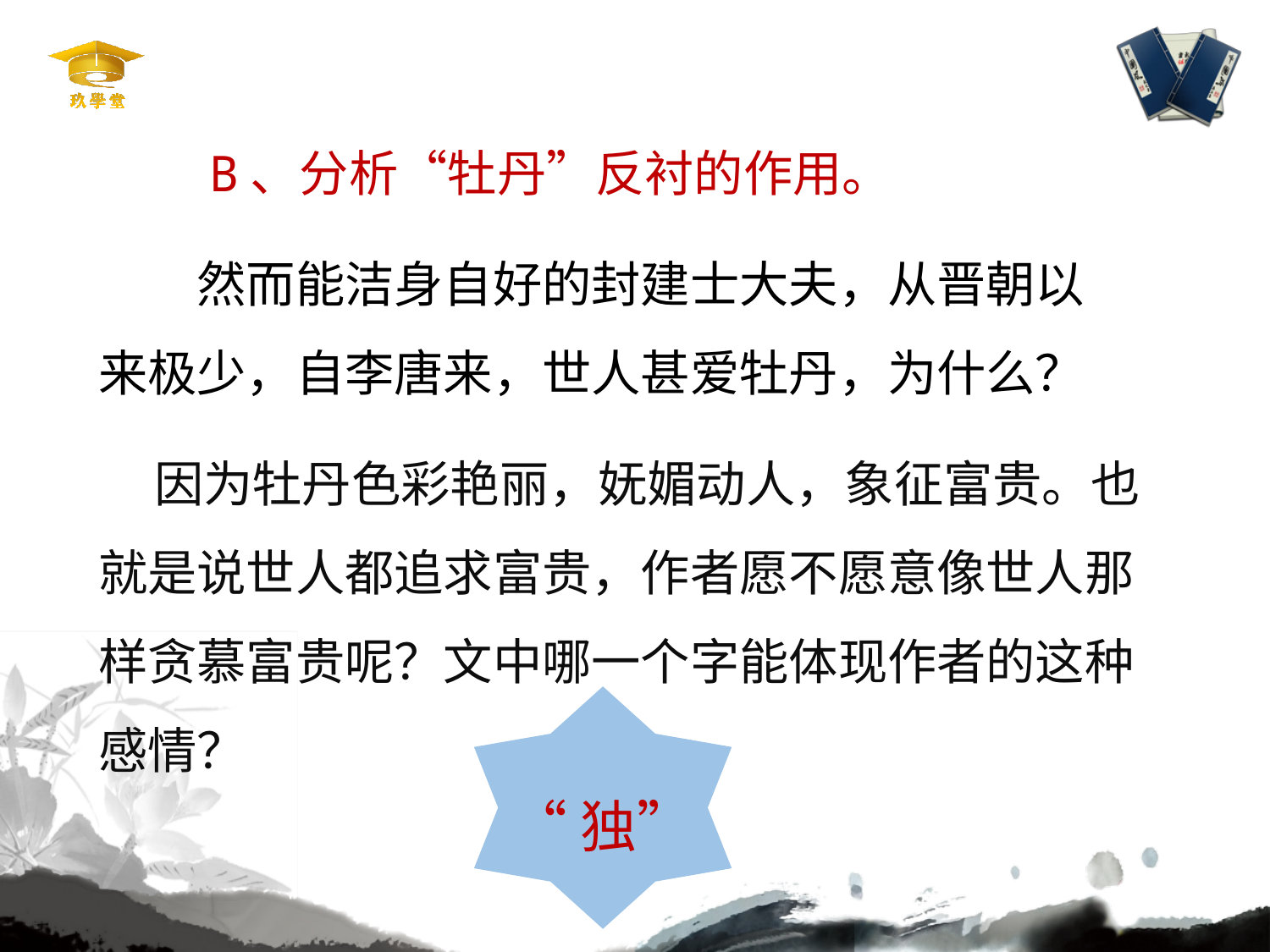

B、分析“牡丹”反衬的作用。
　　然而能洁身自好的封建士大夫，从晋朝以来极少，自李唐来，世人甚爱牡丹，为什么？
    因为牡丹色彩艳丽，妩媚动人，象征富贵。也就是说世人都追求富贵，作者愿不愿意像世人那样贪慕富贵呢？文中哪一个字能体现作者的这种感情？
“独”